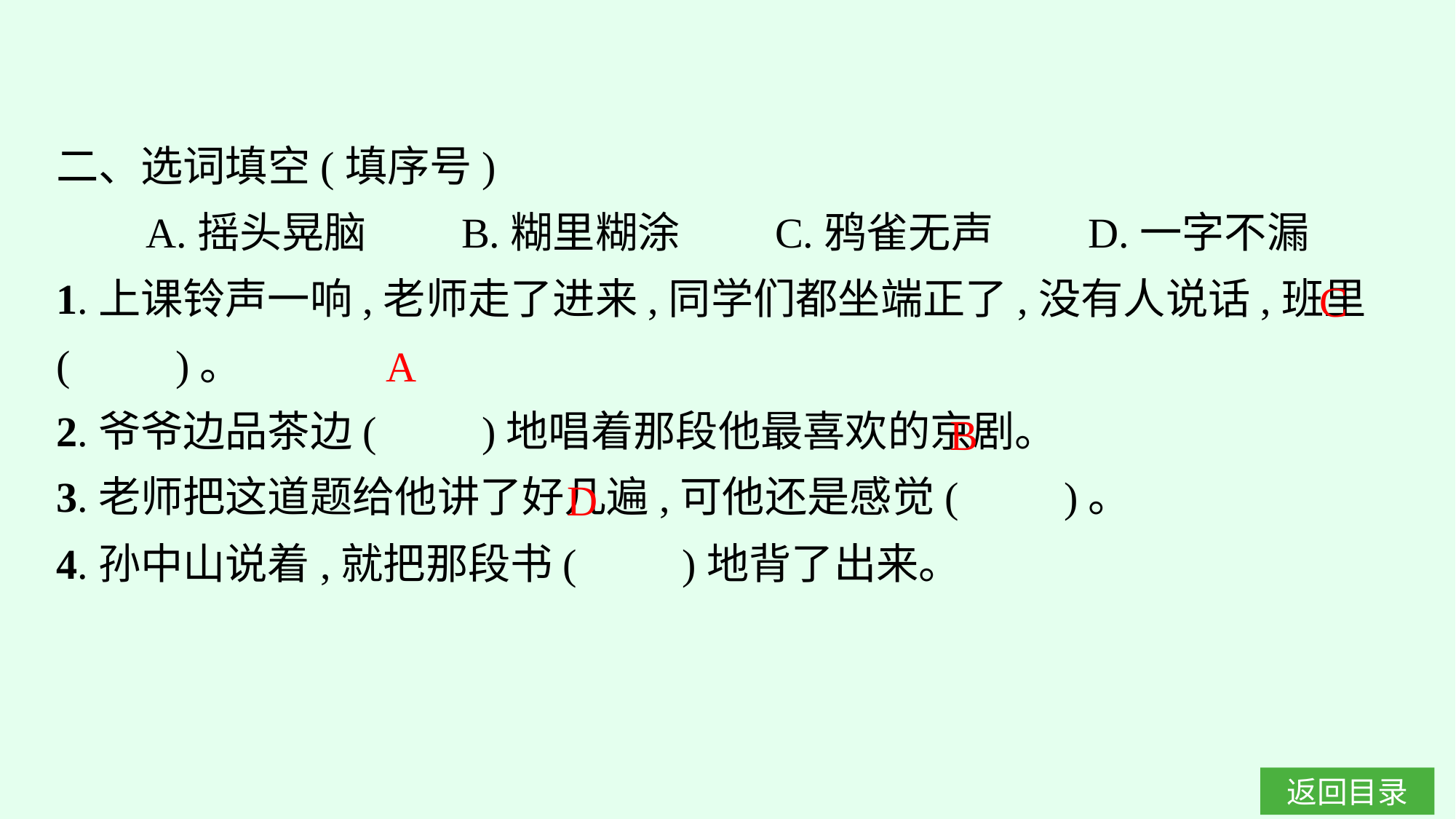

二、选词填空(填序号)
A.摇头晃脑　　B.糊里糊涂　　C.鸦雀无声　　D.一字不漏
1.上课铃声一响,老师走了进来,同学们都坐端正了,没有人说话,班里(　　)。
2.爷爷边品茶边(　　)地唱着那段他最喜欢的京剧。
3.老师把这道题给他讲了好几遍,可他还是感觉(　　)。
4.孙中山说着,就把那段书(　　)地背了出来。
C
A
B
D